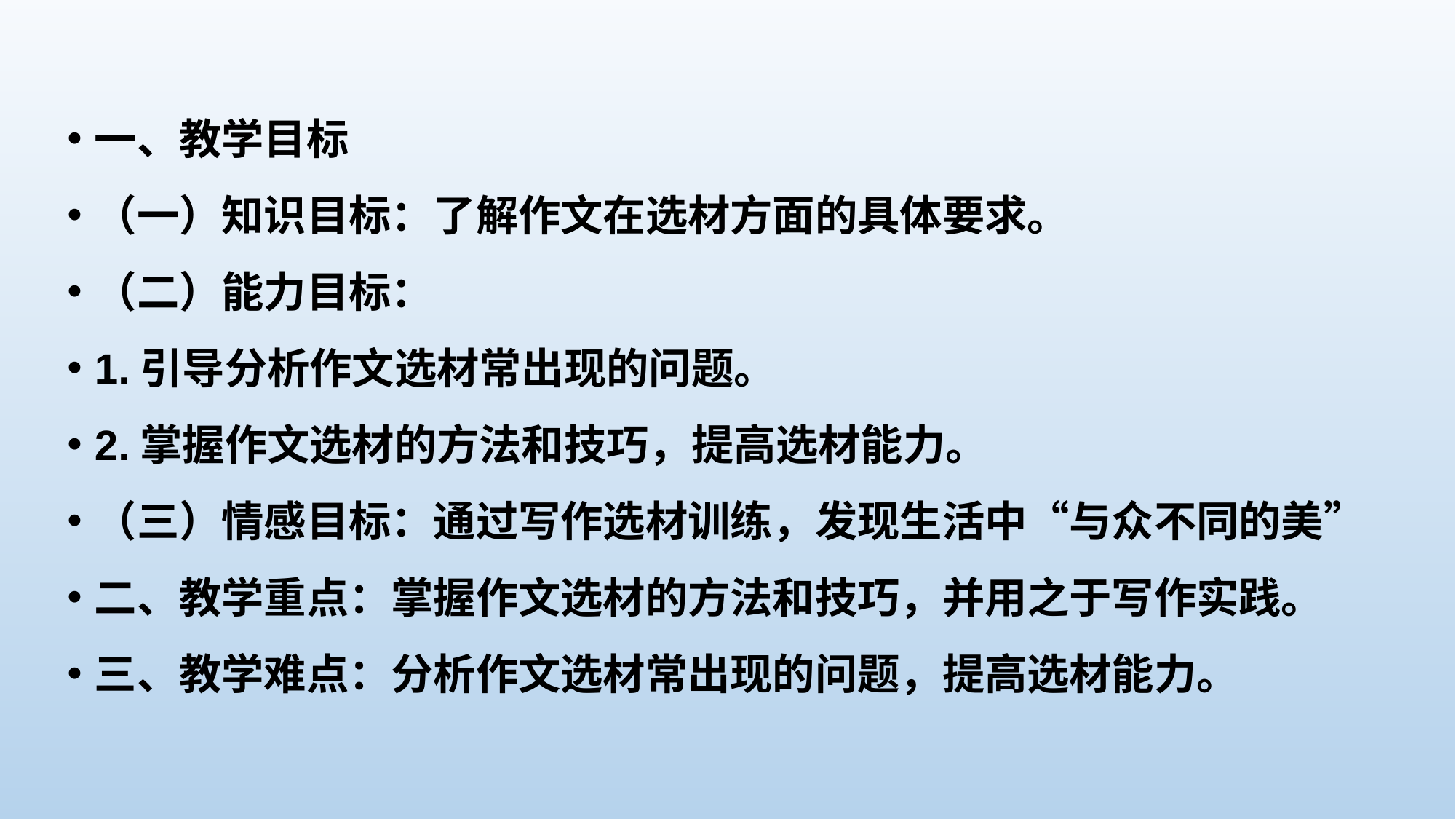

#
一、教学目标
（一）知识目标：了解作文在选材方面的具体要求。
（二）能力目标：
1.引导分析作文选材常出现的问题。
2.掌握作文选材的方法和技巧，提高选材能力。
（三）情感目标：通过写作选材训练，发现生活中“与众不同的美”
二、教学重点：掌握作文选材的方法和技巧，并用之于写作实践。
三、教学难点：分析作文选材常出现的问题，提高选材能力。